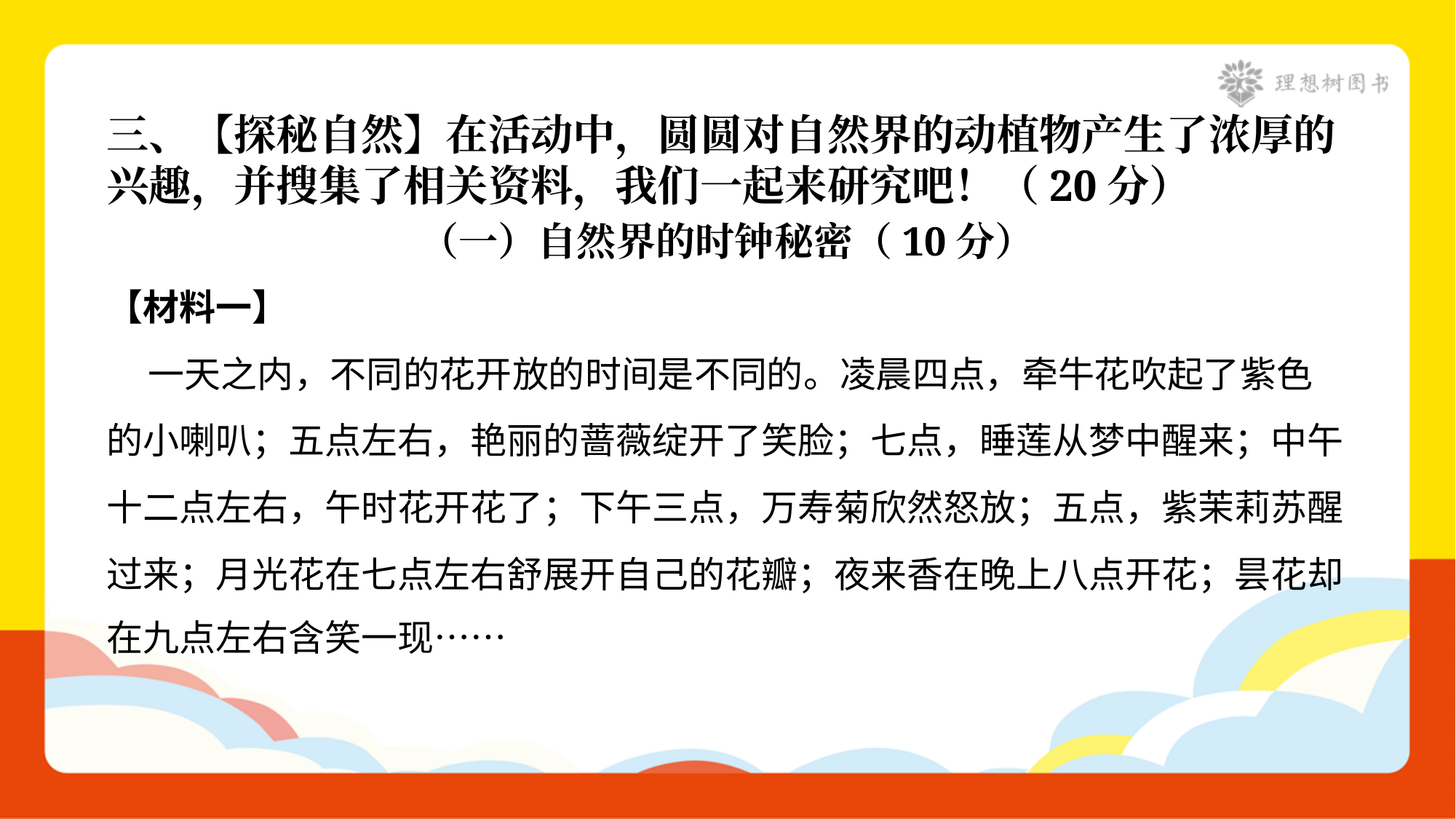

三、【探秘自然】在活动中，圆圆对自然界的动植物产生了浓厚的
兴趣，并搜集了相关资料，我们一起来研究吧！（20分）
（一）自然界的时钟秘密（10分）
【材料一】
    一天之内，不同的花开放的时间是不同的。凌晨四点，牵牛花吹起了紫色
的小喇叭；五点左右，艳丽的蔷薇绽开了笑脸；七点，睡莲从梦中醒来；中午
十二点左右，午时花开花了；下午三点，万寿菊欣然怒放；五点，紫茉莉苏醒
过来；月光花在七点左右舒展开自己的花瓣；夜来香在晚上八点开花；昙花却
在九点左右含笑一现……